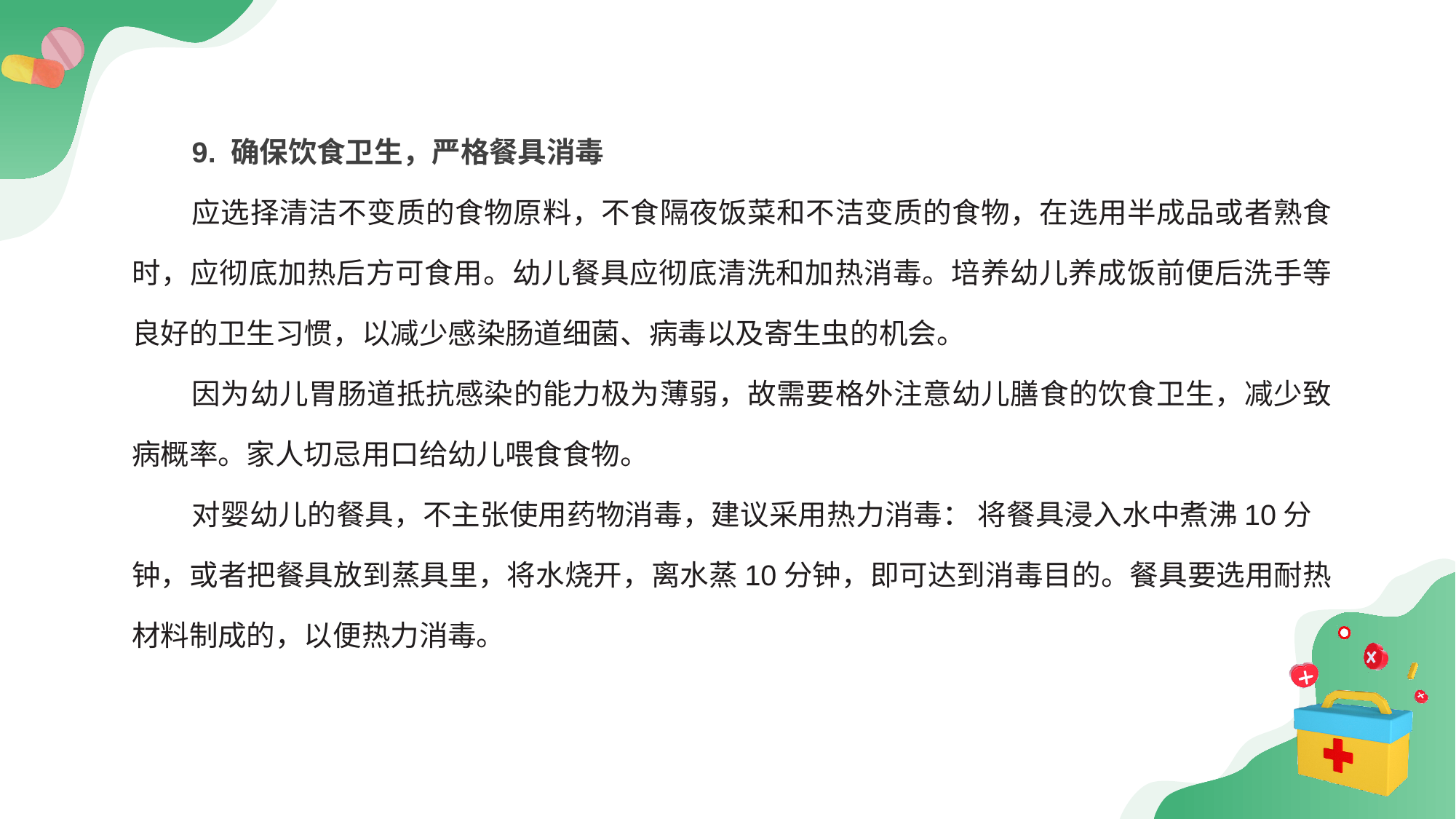

9. 确保饮食卫生，严格餐具消毒
应选择清洁不变质的食物原料，不食隔夜饭菜和不洁变质的食物，在选用半成品或者熟食时，应彻底加热后方可食用。幼儿餐具应彻底清洗和加热消毒。培养幼儿养成饭前便后洗手等良好的卫生习惯，以减少感染肠道细菌、病毒以及寄生虫的机会。
因为幼儿胃肠道抵抗感染的能力极为薄弱，故需要格外注意幼儿膳食的饮食卫生，减少致病概率。家人切忌用口给幼儿喂食食物。
对婴幼儿的餐具，不主张使用药物消毒，建议采用热力消毒： 将餐具浸入水中煮沸10分    钟，或者把餐具放到蒸具里，将水烧开，离水蒸10分钟，即可达到消毒目的。餐具要选用耐热材料制成的，以便热力消毒。